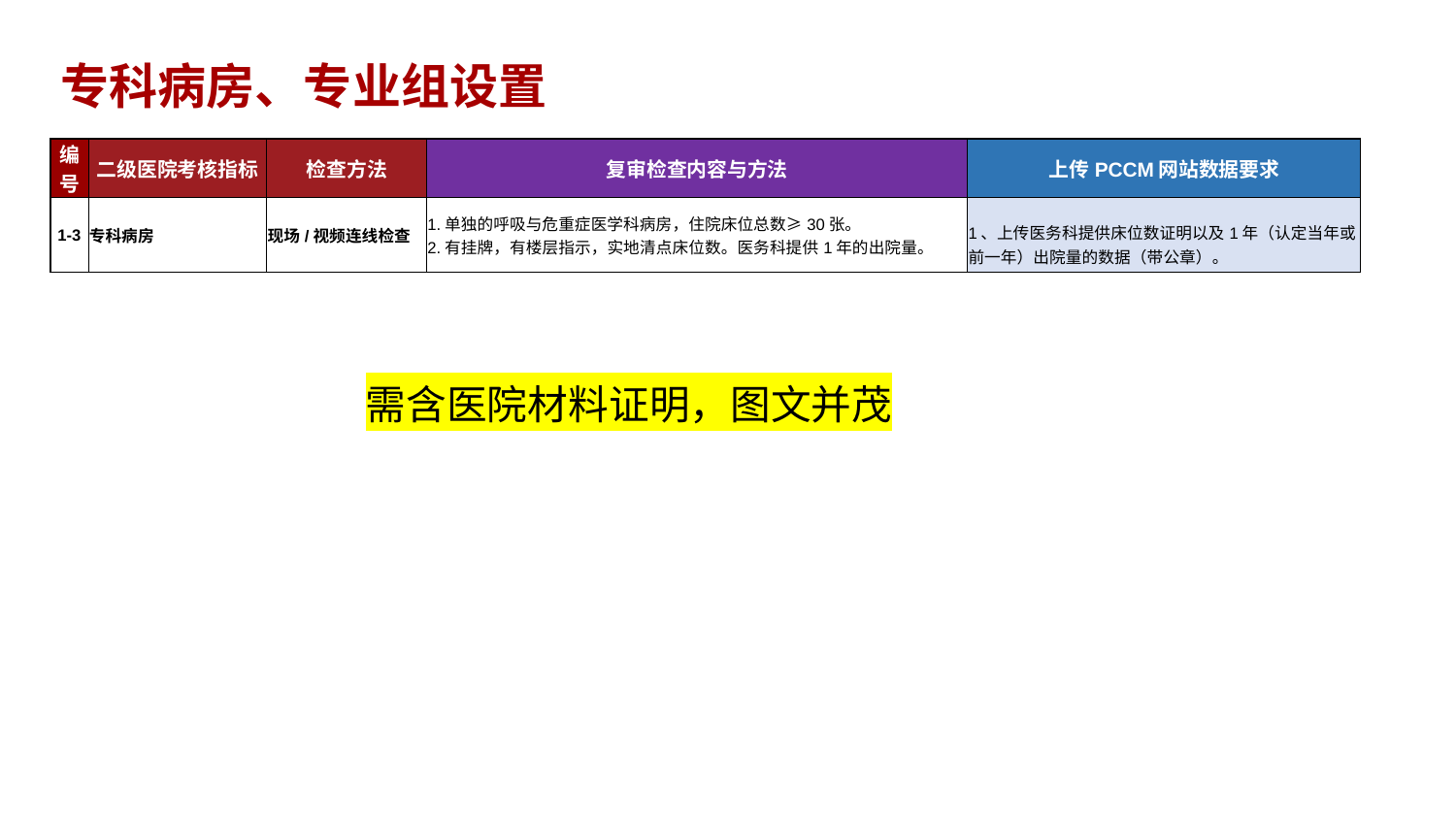

专科病房、专业组设置
| 编号 | 二级医院考核指标 | 检查方法 | 复审检查内容与方法 | 上传PCCM网站数据要求 |
| --- | --- | --- | --- | --- |
| 1-3 | 专科病房 | 现场/视频连线检查 | 1.单独的呼吸与危重症医学科病房，住院床位总数≥30张。 2.有挂牌，有楼层指示，实地清点床位数。医务科提供1年的出院量。 | 1、上传医务科提供床位数证明以及1年（认定当年或前一年）出院量的数据（带公章）。 |
需含医院材料证明，图文并茂